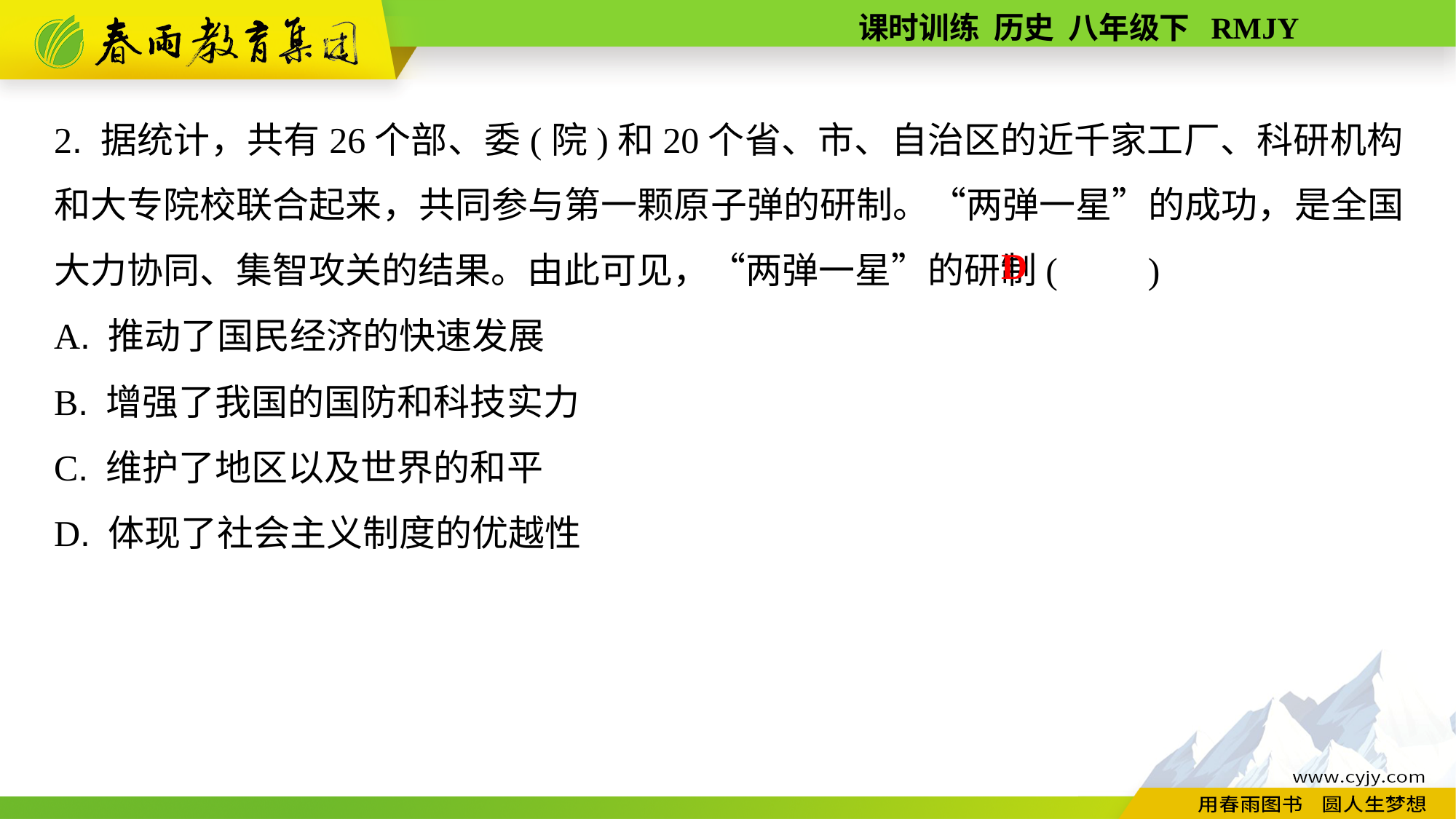

2. 据统计，共有26个部、委(院)和20个省、市、自治区的近千家工厂、科研机构和大专院校联合起来，共同参与第一颗原子弹的研制。“两弹一星”的成功，是全国大力协同、集智攻关的结果。由此可见，“两弹一星”的研制(　　)
A. 推动了国民经济的快速发展
B. 增强了我国的国防和科技实力
C. 维护了地区以及世界的和平
D. 体现了社会主义制度的优越性
D